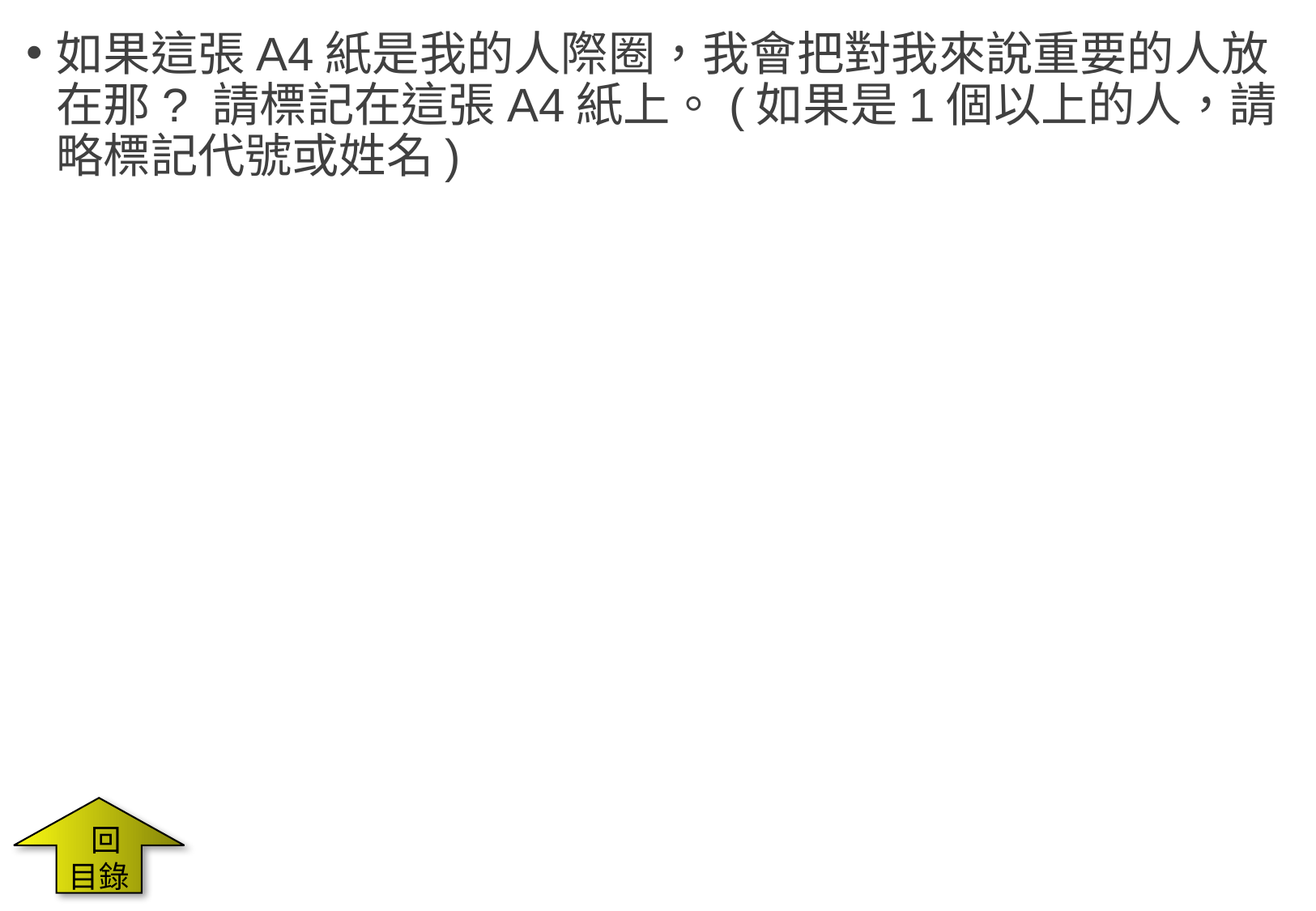

如果這張A4紙是我的人際圈，我會把對我來說重要的人放在那? 請標記在這張A4紙上。(如果是1個以上的人，請略標記代號或姓名)
 回目錄
#